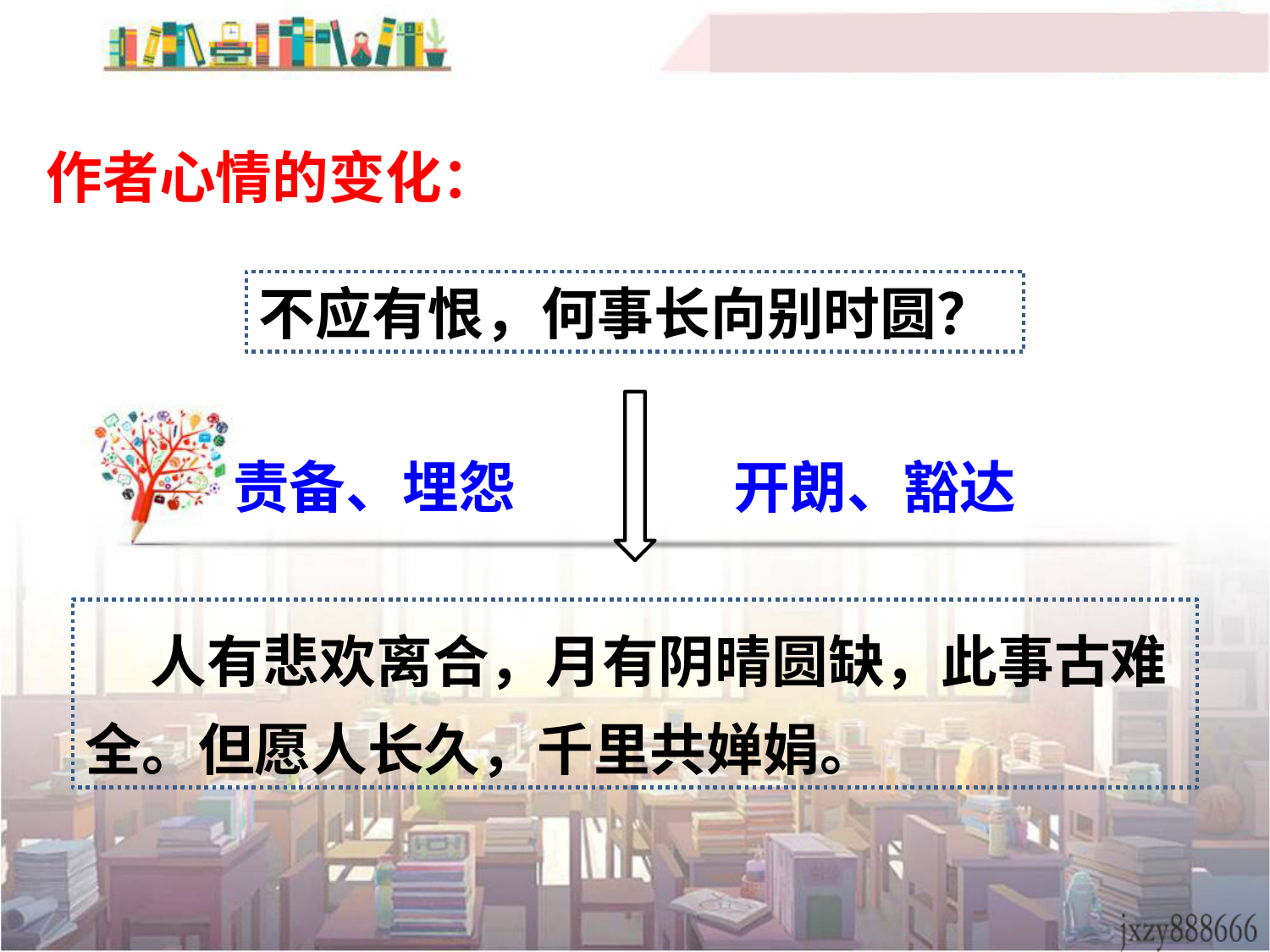

作者心情的变化：
不应有恨，何事长向别时圆？

责备、埋怨
开朗、豁达
    人有悲欢离合，月有阴晴圆缺，此事古难全。但愿人长久，千里共婵娟。